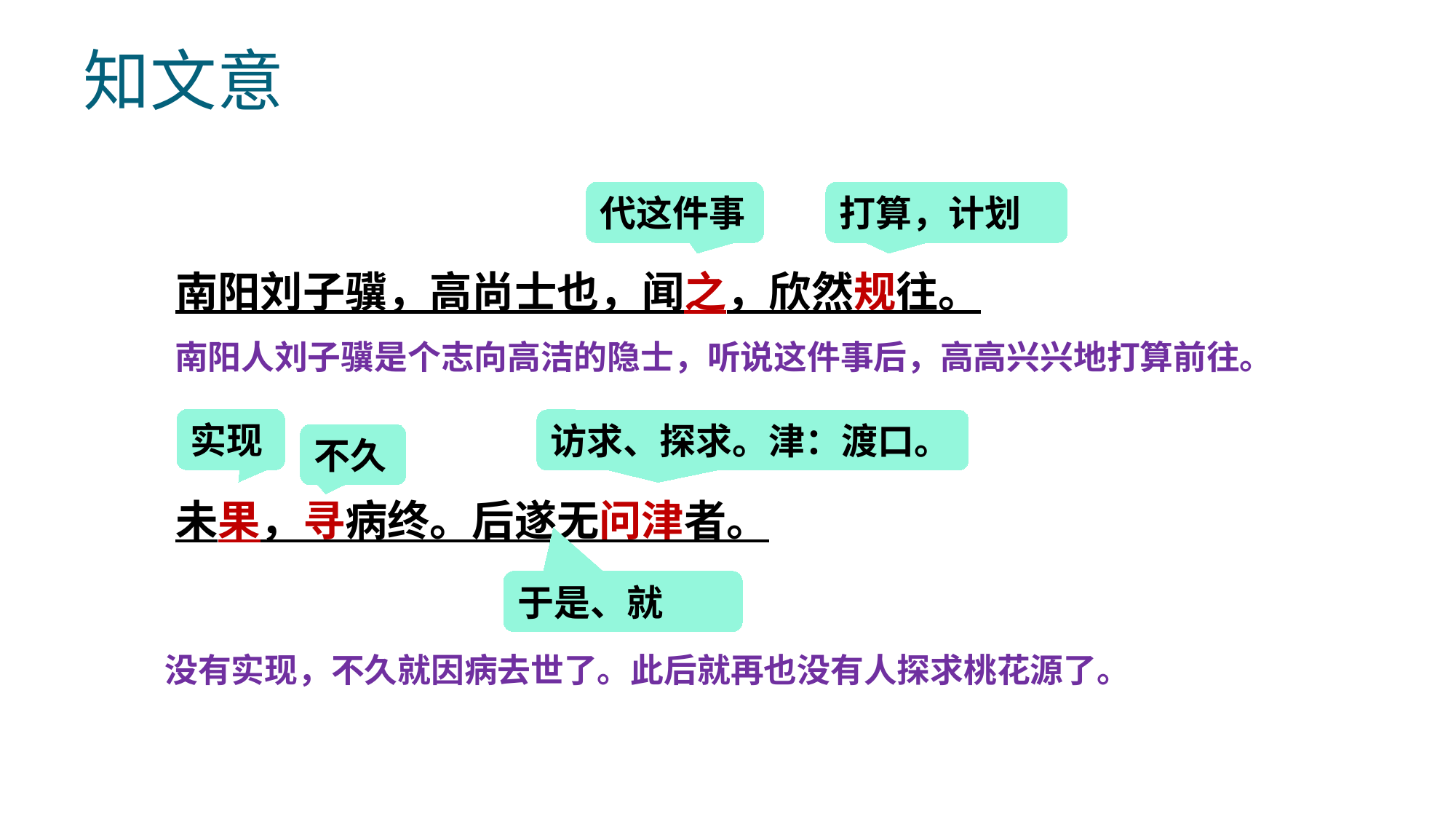

# 知文意
代这件事
打算，计划
南阳刘子骥，高尚士也，闻之，欣然规往。

未果，寻病终。后遂无问津者。
南阳人刘子骥是个志向高洁的隐士，听说这件事后，高高兴兴地打算前往。
实现
访求、探求。津：渡口。
不久
于是、就
没有实现，不久就因病去世了。此后就再也没有人探求桃花源了。